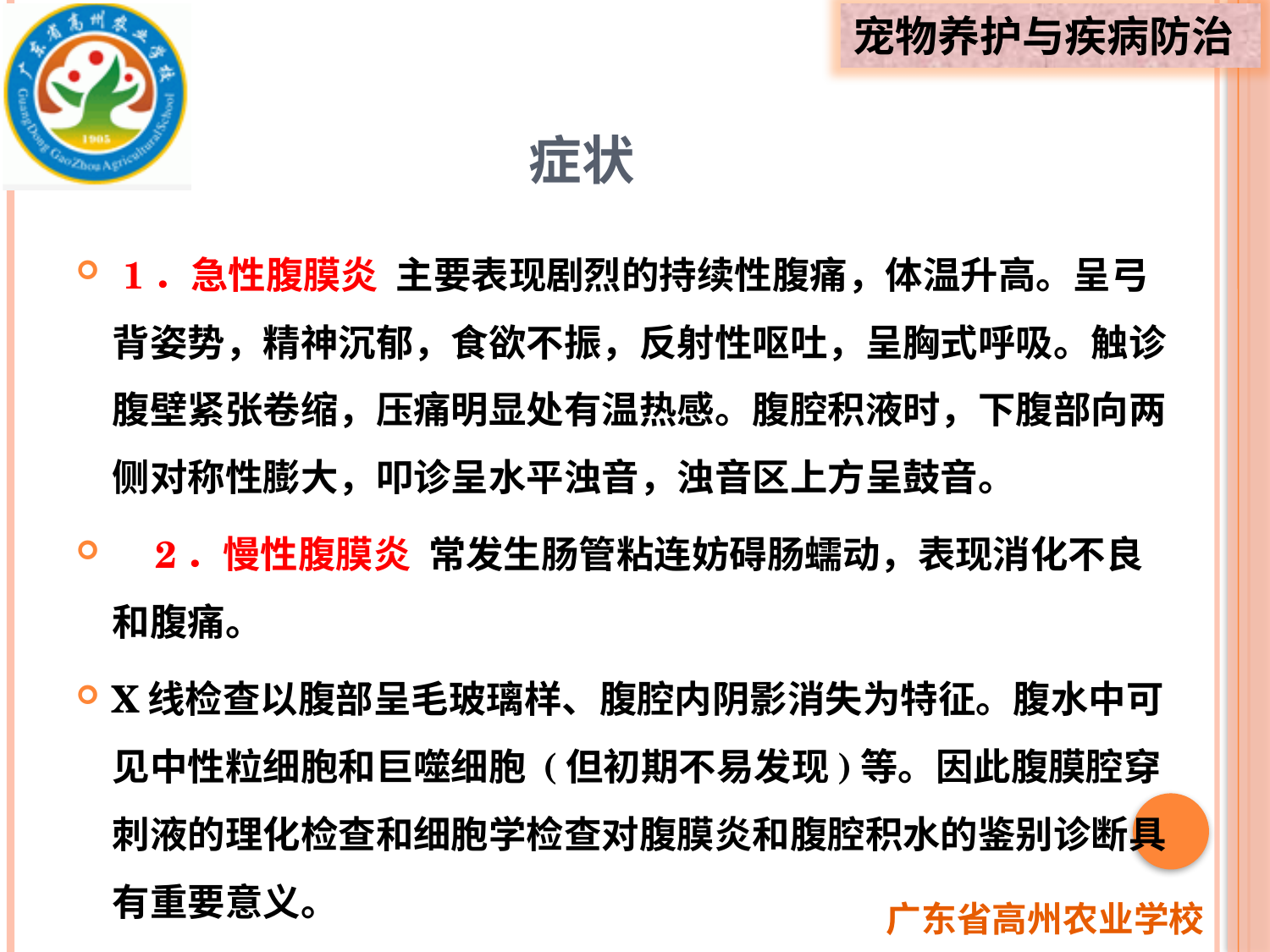

# 症状
 1．急性腹膜炎  主要表现剧烈的持续性腹痛，体温升高。呈弓背姿势，精神沉郁，食欲不振，反射性呕吐，呈胸式呼吸。触诊腹壁紧张卷缩，压痛明显处有温热感。腹腔积液时，下腹部向两侧对称性膨大，叩诊呈水平浊音，浊音区上方呈鼓音。
    2．慢性腹膜炎  常发生肠管粘连妨碍肠蠕动，表现消化不良和腹痛。
X线检查以腹部呈毛玻璃样、腹腔内阴影消失为特征。腹水中可见中性粒细胞和巨噬细胞 (但初期不易发现)等。因此腹膜腔穿刺液的理化检查和细胞学检查对腹膜炎和腹腔积水的鉴别诊断具有重要意义。